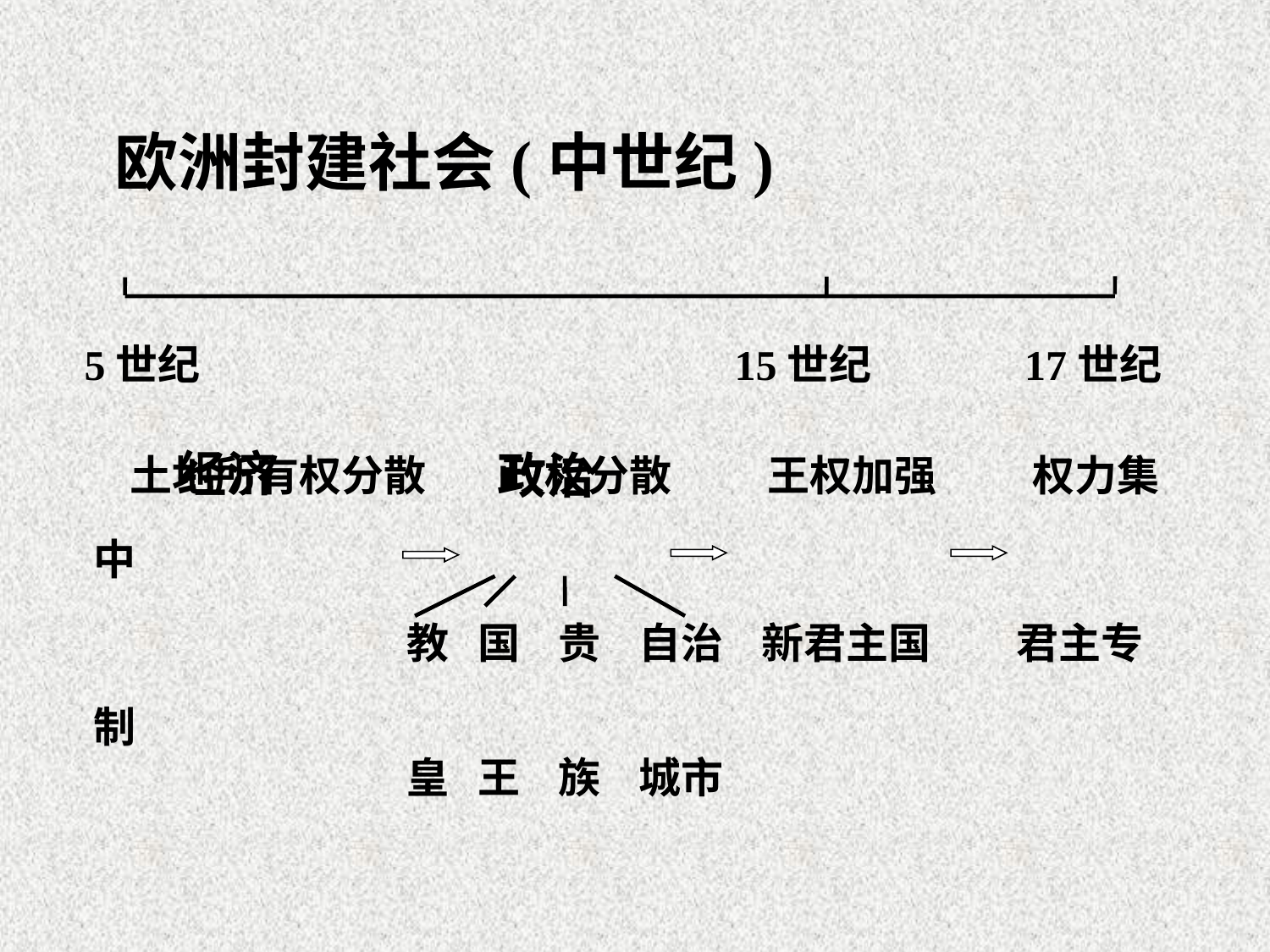

欧洲封建社会(中世纪)

5世纪                                                       15世纪               17世纪

经济
政治
土地所有权分散        政权分散          王权加强          权力集中
                            教   国    贵    自治    新君主国         君主专制
                            皇   王    族    城市